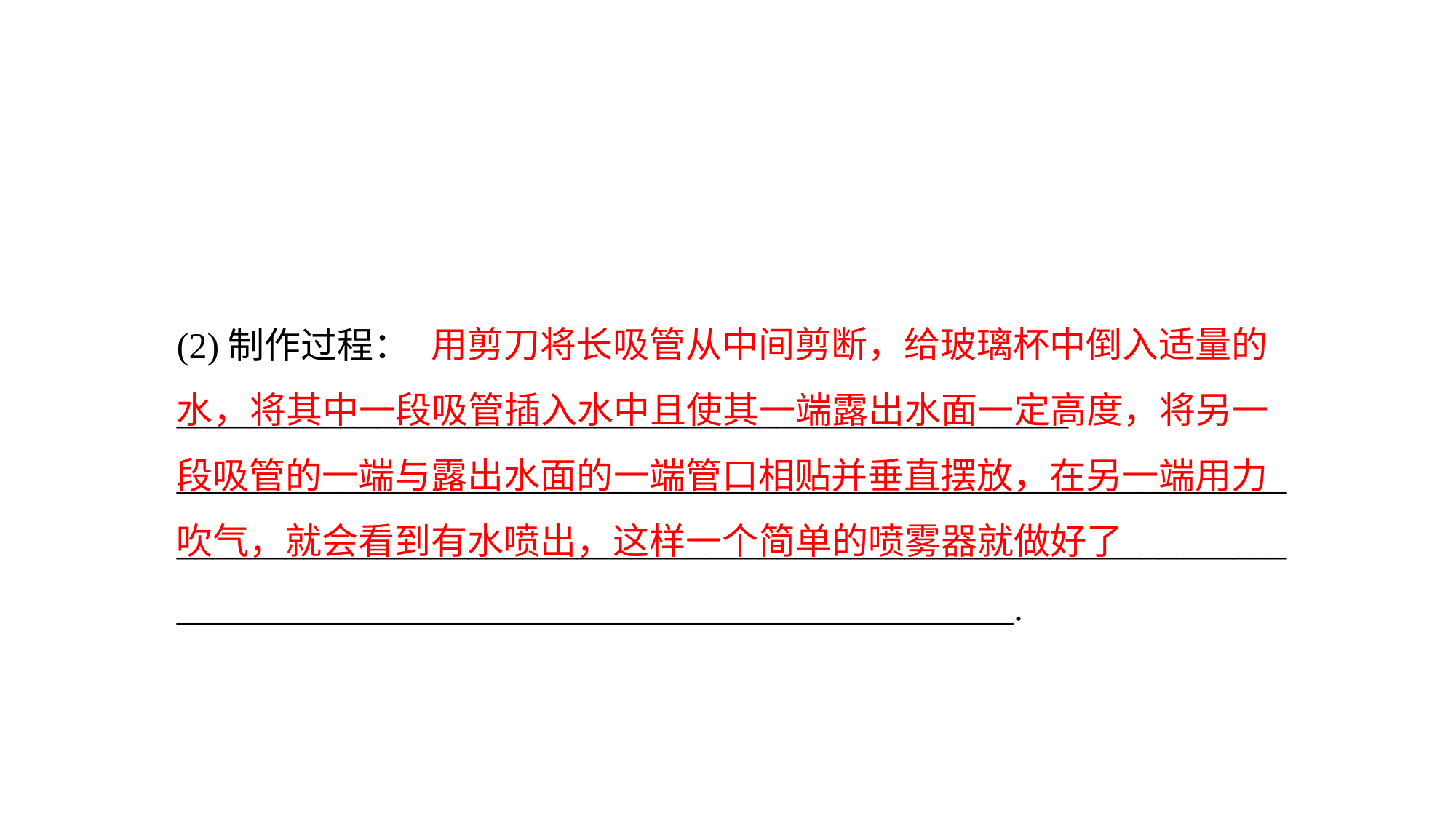

用剪刀将长吸管从中间剪断，给玻璃杯中倒入适量的水，将其中一段吸管插入水中且使其一端露出水面一定高度，将另一段吸管的一端与露出水面的一端管口相贴并垂直摆放，在另一端用力吹气，就会看到有水喷出，这样一个简单的喷雾器就做好了
(2)制作过程：_________________________________________________
________________________________________________________________________________________________________________________________________________________________________.